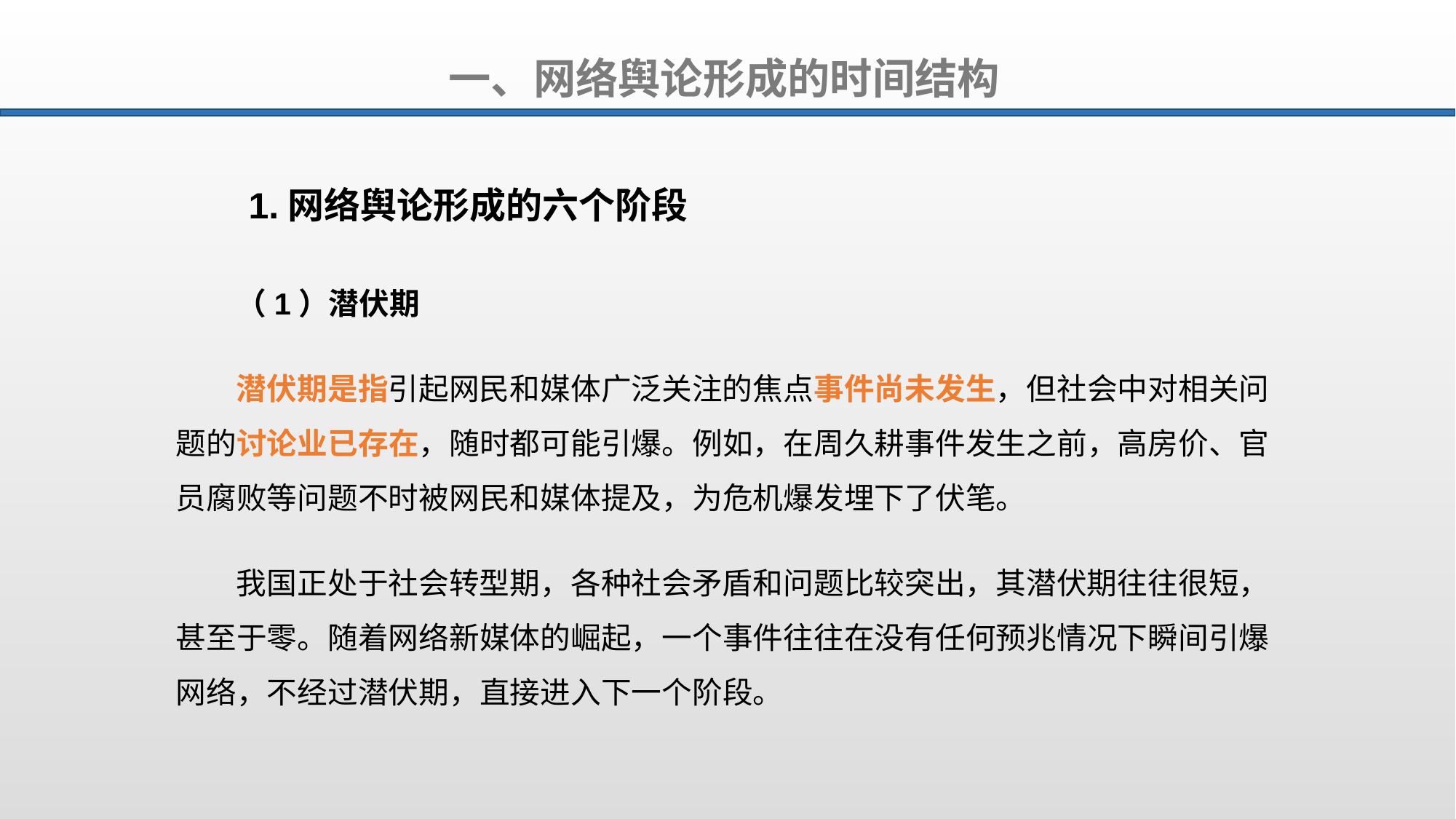

一、网络舆论形成的时间结构

1.网络舆论形成的六个阶段
（1）潜伏期
潜伏期是指引起网民和媒体广泛关注的焦点事件尚未发生，但社会中对相关问题的讨论业已存在，随时都可能引爆。例如，在周久耕事件发生之前，高房价、官员腐败等问题不时被网民和媒体提及，为危机爆发埋下了伏笔。
我国正处于社会转型期，各种社会矛盾和问题比较突出，其潜伏期往往很短，甚至于零。随着网络新媒体的崛起，一个事件往往在没有任何预兆情况下瞬间引爆网络，不经过潜伏期，直接进入下一个阶段。